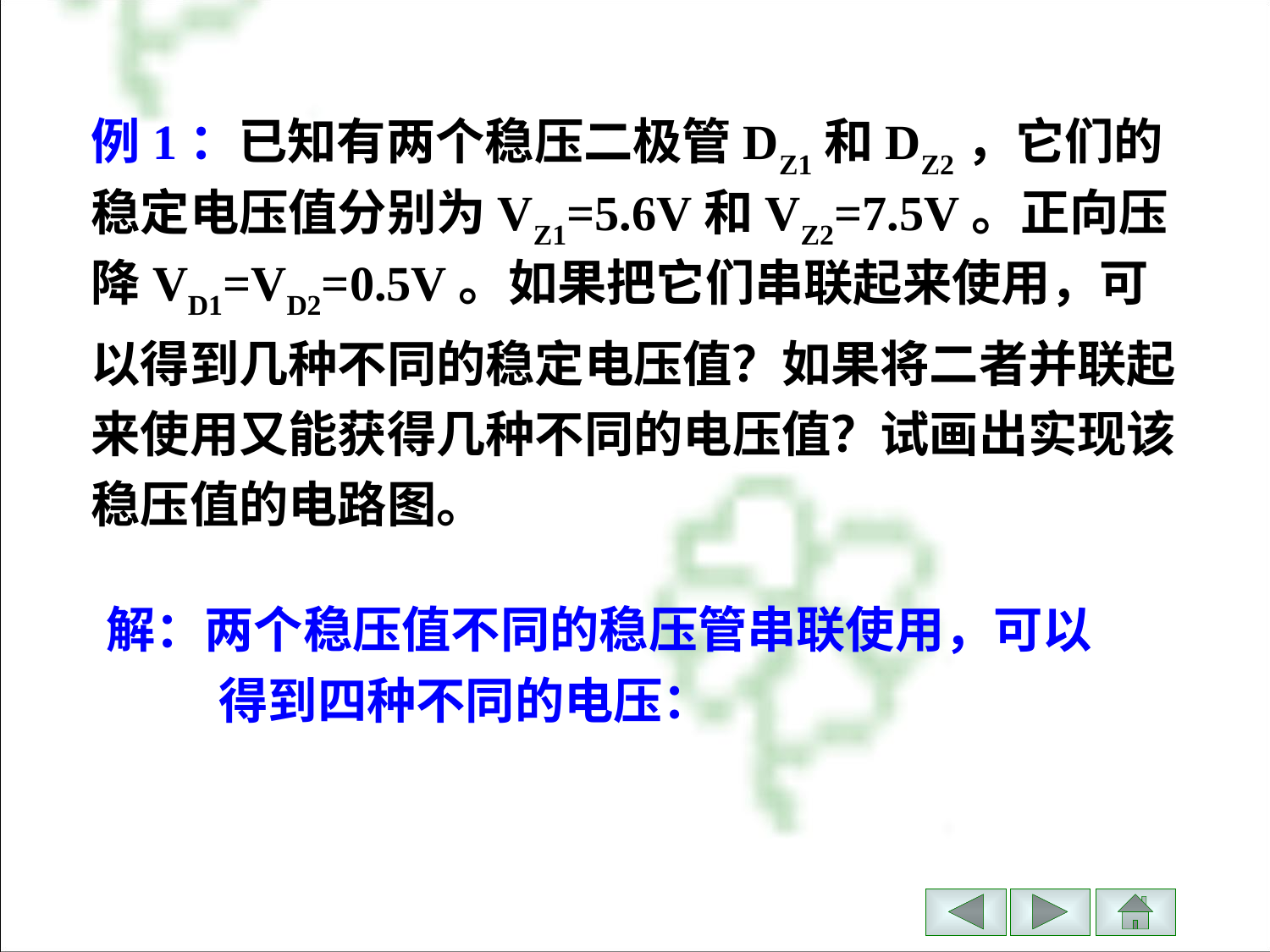

例1：已知有两个稳压二极管DZ1和DZ2，它们的稳定电压值分别为VZ1=5.6V和VZ2=7.5V。正向压降VD1=VD2=0.5V。如果把它们串联起来使用，可以得到几种不同的稳定电压值？如果将二者并联起来使用又能获得几种不同的电压值？试画出实现该稳压值的电路图。
解：两个稳压值不同的稳压管串联使用，可以
         得到四种不同的电压：